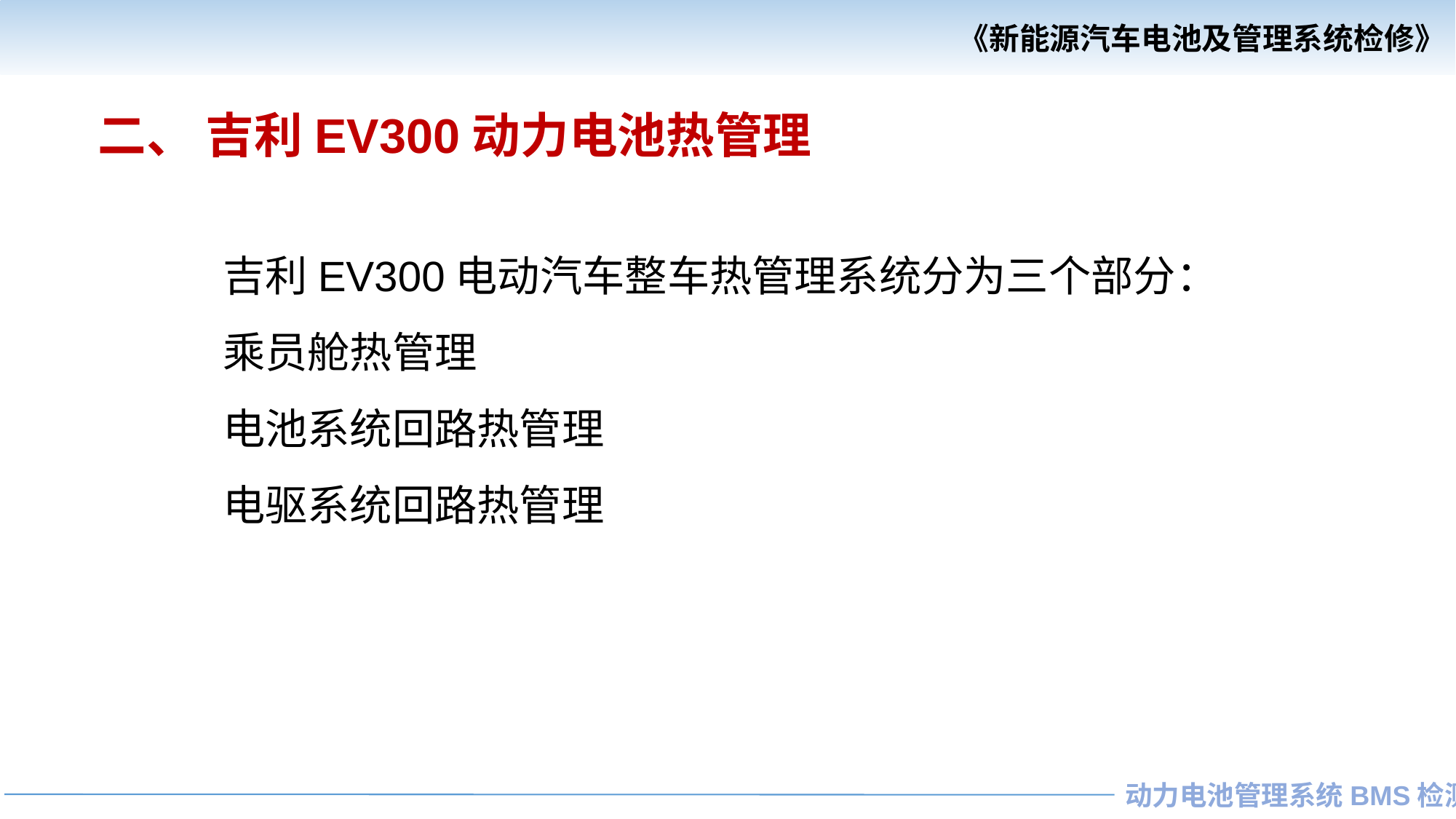

二、 吉利EV300动力电池热管理
吉利EV300电动汽车整车热管理系统分为三个部分：
乘员舱热管理
电池系统回路热管理
电驱系统回路热管理